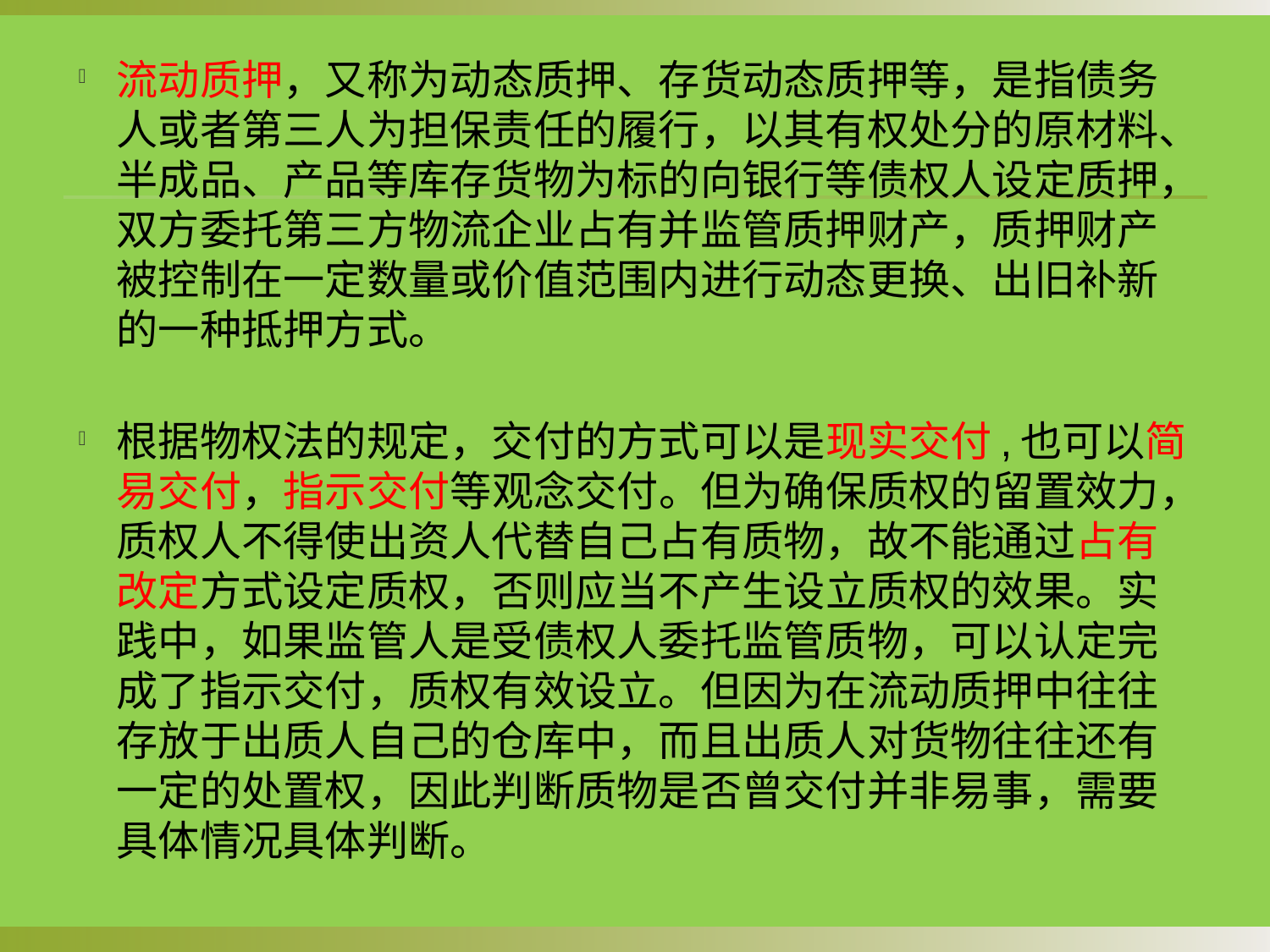

流动质押，又称为动态质押、存货动态质押等，是指债务人或者第三人为担保责任的履行，以其有权处分的原材料、半成品、产品等库存货物为标的向银行等债权人设定质押，双方委托第三方物流企业占有并监管质押财产，质押财产被控制在一定数量或价值范围内进行动态更换、出旧补新的一种抵押方式。

根据物权法的规定，交付的方式可以是现实交付,也可以简易交付，指示交付等观念交付。但为确保质权的留置效力，质权人不得使出资人代替自己占有质物，故不能通过占有改定方式设定质权，否则应当不产生设立质权的效果。实践中，如果监管人是受债权人委托监管质物，可以认定完成了指示交付，质权有效设立。但因为在流动质押中往往存放于出质人自己的仓库中，而且出质人对货物往往还有一定的处置权，因此判断质物是否曾交付并非易事，需要具体情况具体判断。